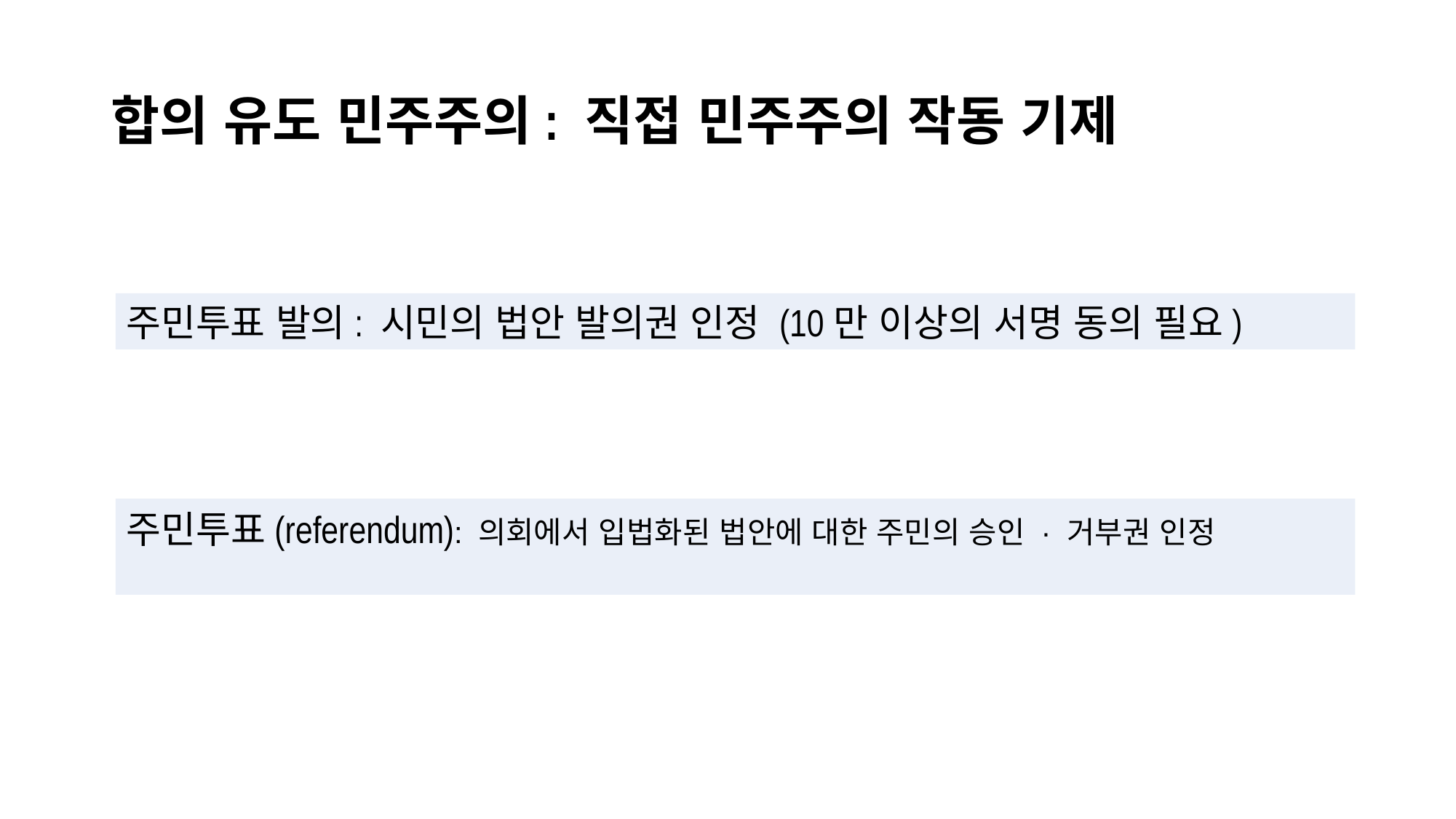

# 합의 유도 민주주의: 직접 민주주의 작동 기제
주민투표 발의: 시민의 법안 발의권 인정 (10만 이상의 서명 동의 필요)
주민투표(referendum): 의회에서 입법화된 법안에 대한 주민의 승인 · 거부권 인정